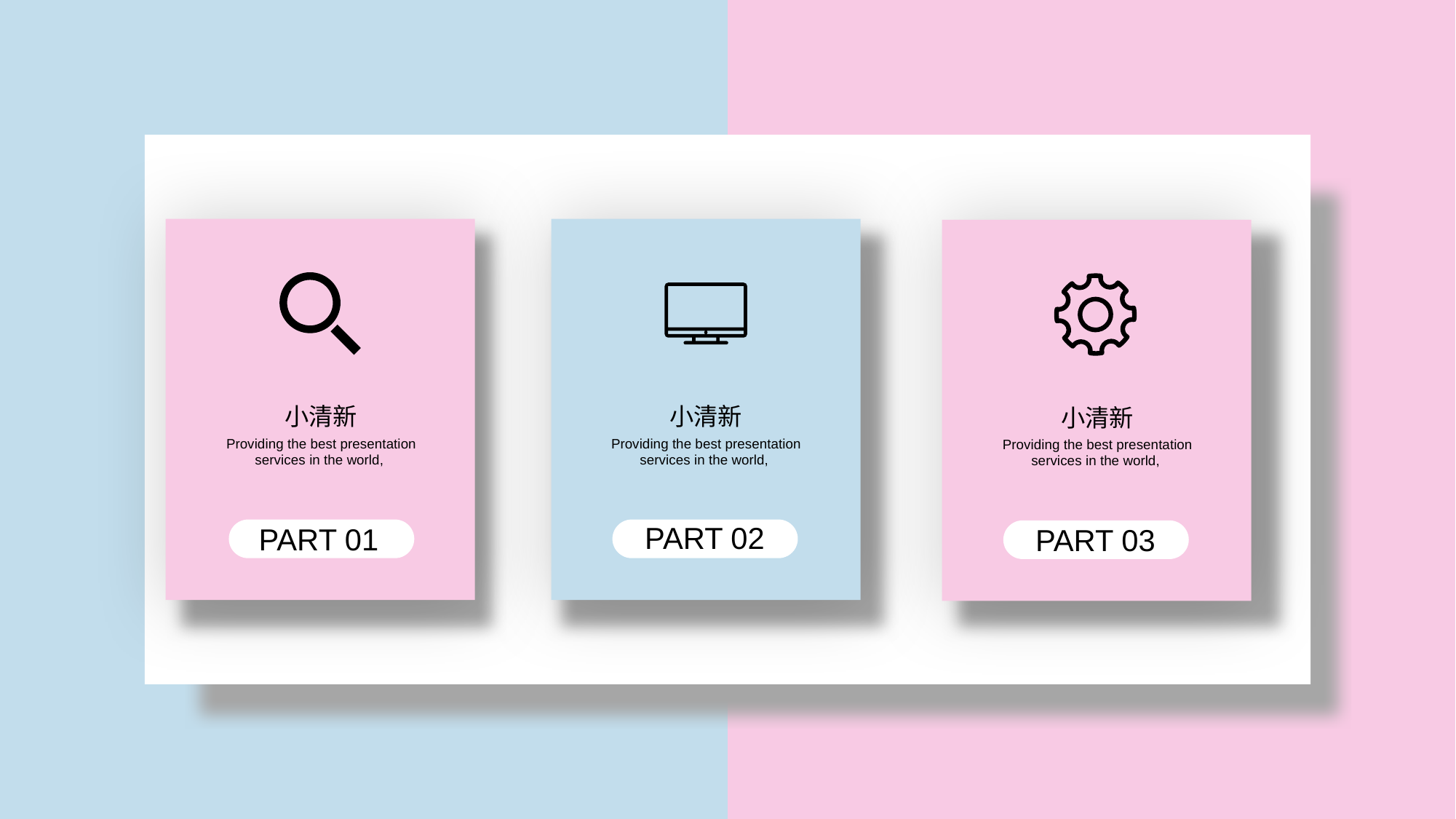

小清新
Providing the best presentation services in the world,
小清新
Providing the best presentation services in the world,
小清新
Providing the best presentation services in the world,
PART 02
PART 01
PART 03